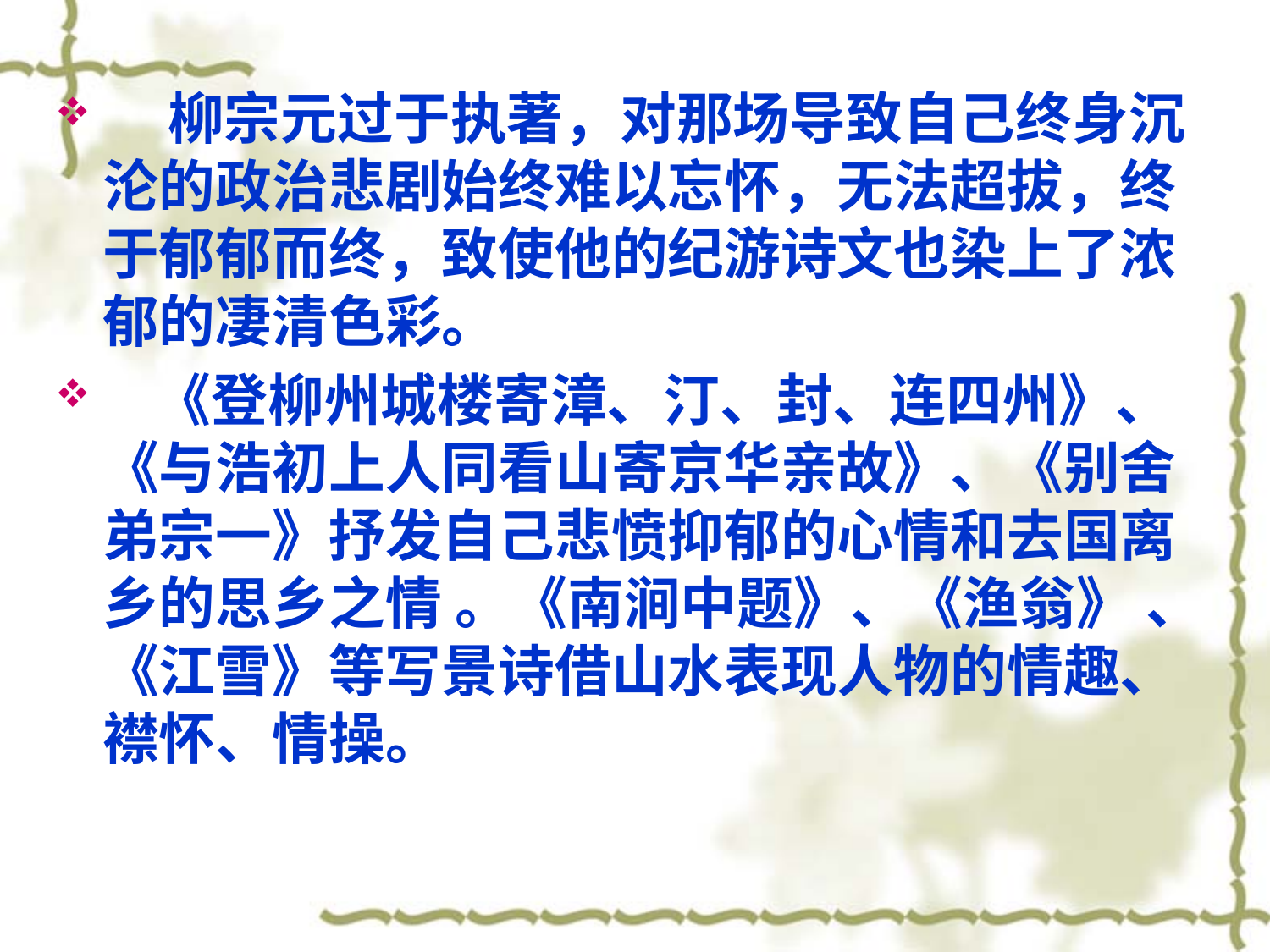

柳宗元过于执著，对那场导致自己终身沉沦的政治悲剧始终难以忘怀，无法超拔，终于郁郁而终，致使他的纪游诗文也染上了浓郁的凄清色彩。
   《登柳州城楼寄漳、汀、封、连四州》、《与浩初上人同看山寄京华亲故》、《别舍弟宗一》抒发自己悲愤抑郁的心情和去国离乡的思乡之情 。《南涧中题》、《渔翁》 、《江雪》等写景诗借山水表现人物的情趣、襟怀、情操。
#